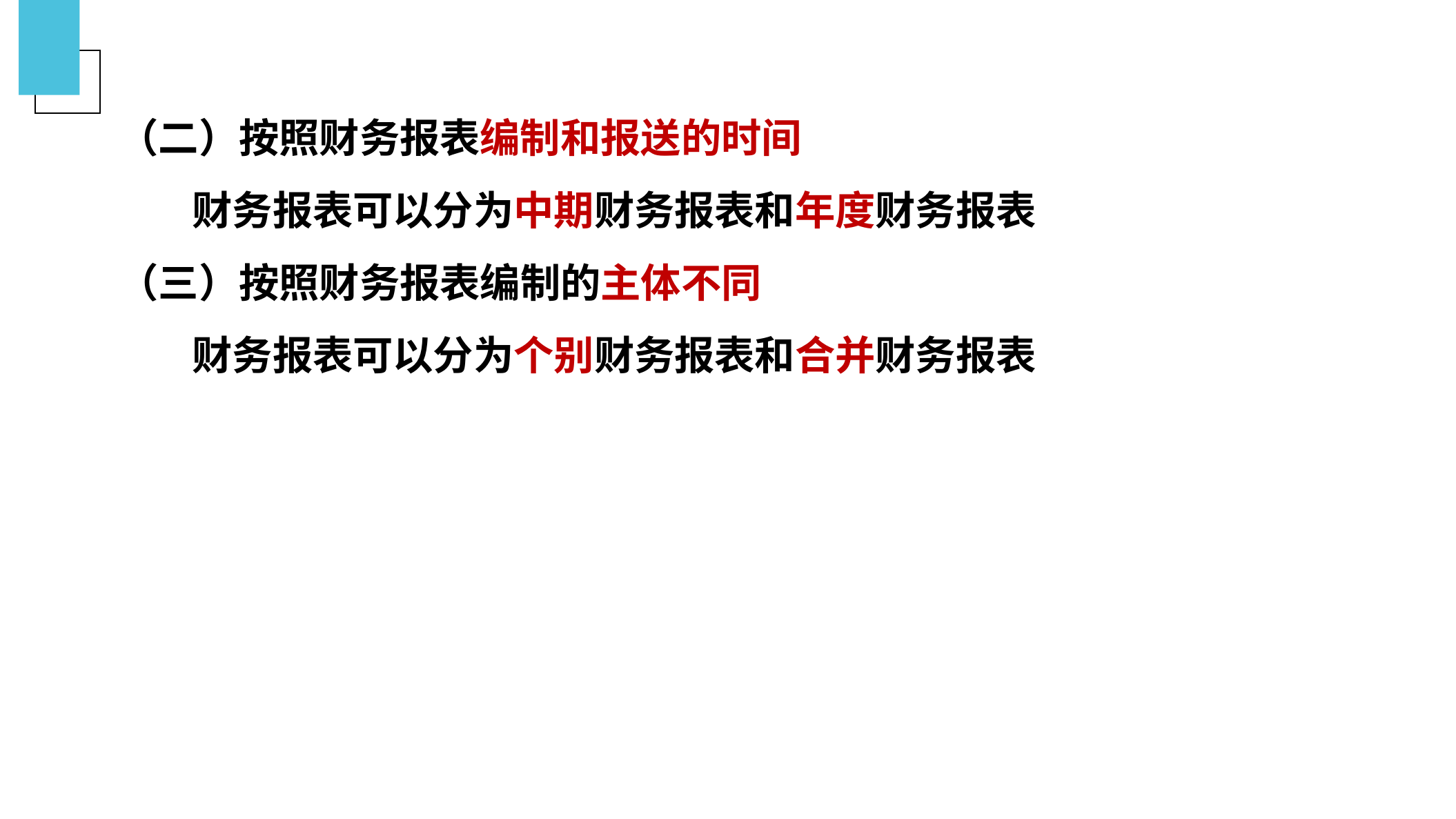

（二）按照财务报表编制和报送的时间
       财务报表可以分为中期财务报表和年度财务报表
（三）按照财务报表编制的主体不同
       财务报表可以分为个别财务报表和合并财务报表